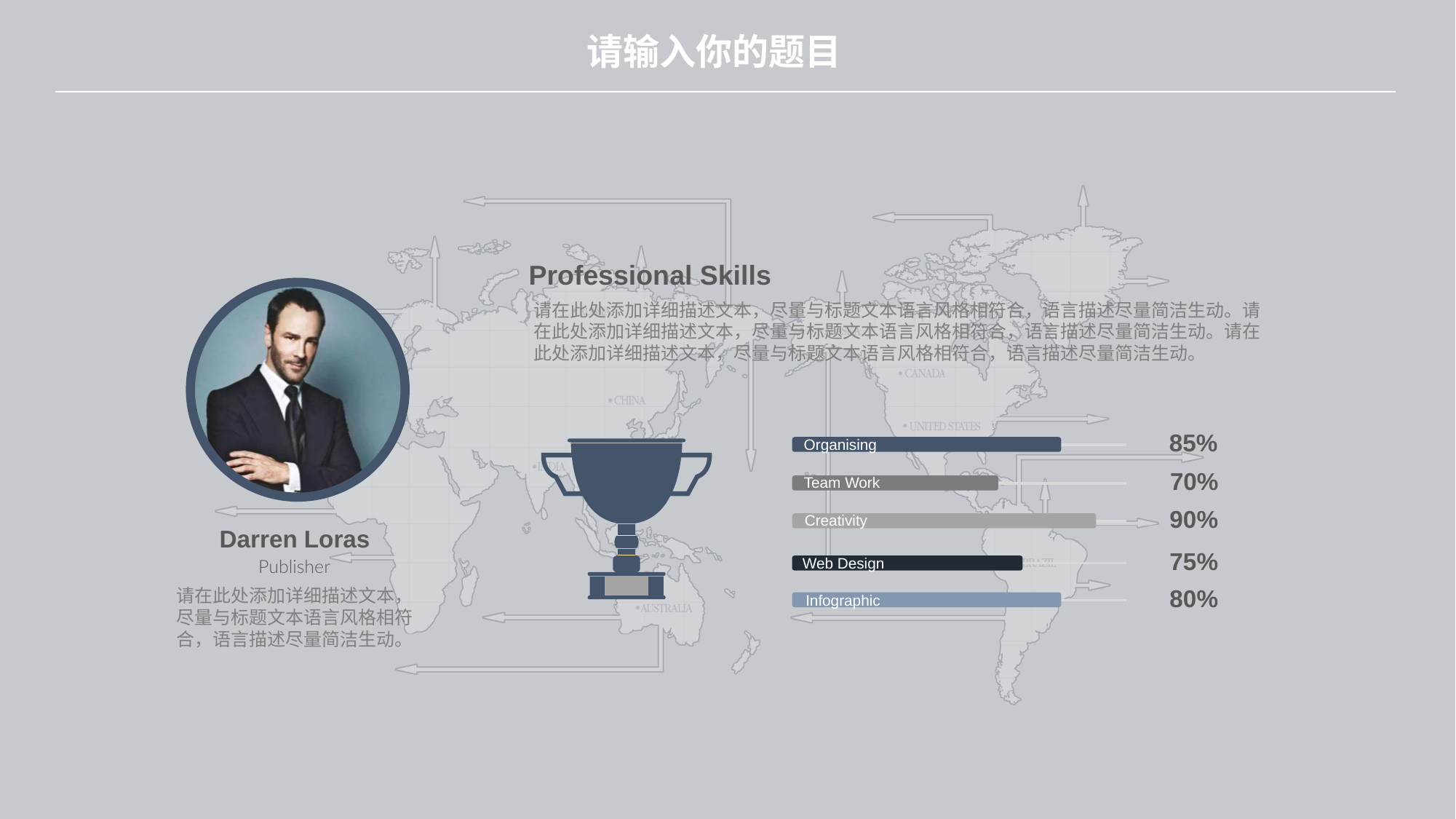

Professional Skills

请在此处添加详细描述文本，尽量与标题文本语言风格相符合，语言描述尽量简洁生动。请在此处添加详细描述文本，尽量与标题文本语言风格相符合，语言描述尽量简洁生动。请在此处添加详细描述文本，尽量与标题文本语言风格相符合，语言描述尽量简洁生动。

85%

Organising

70%

Team Work
90%
Darren Loras
Publisher
请在此处添加详细描述文本，尽量与标题文本语言风格相符合，语言描述尽量简洁生动。
Creativity
75%

Web Design
80%

Infographic